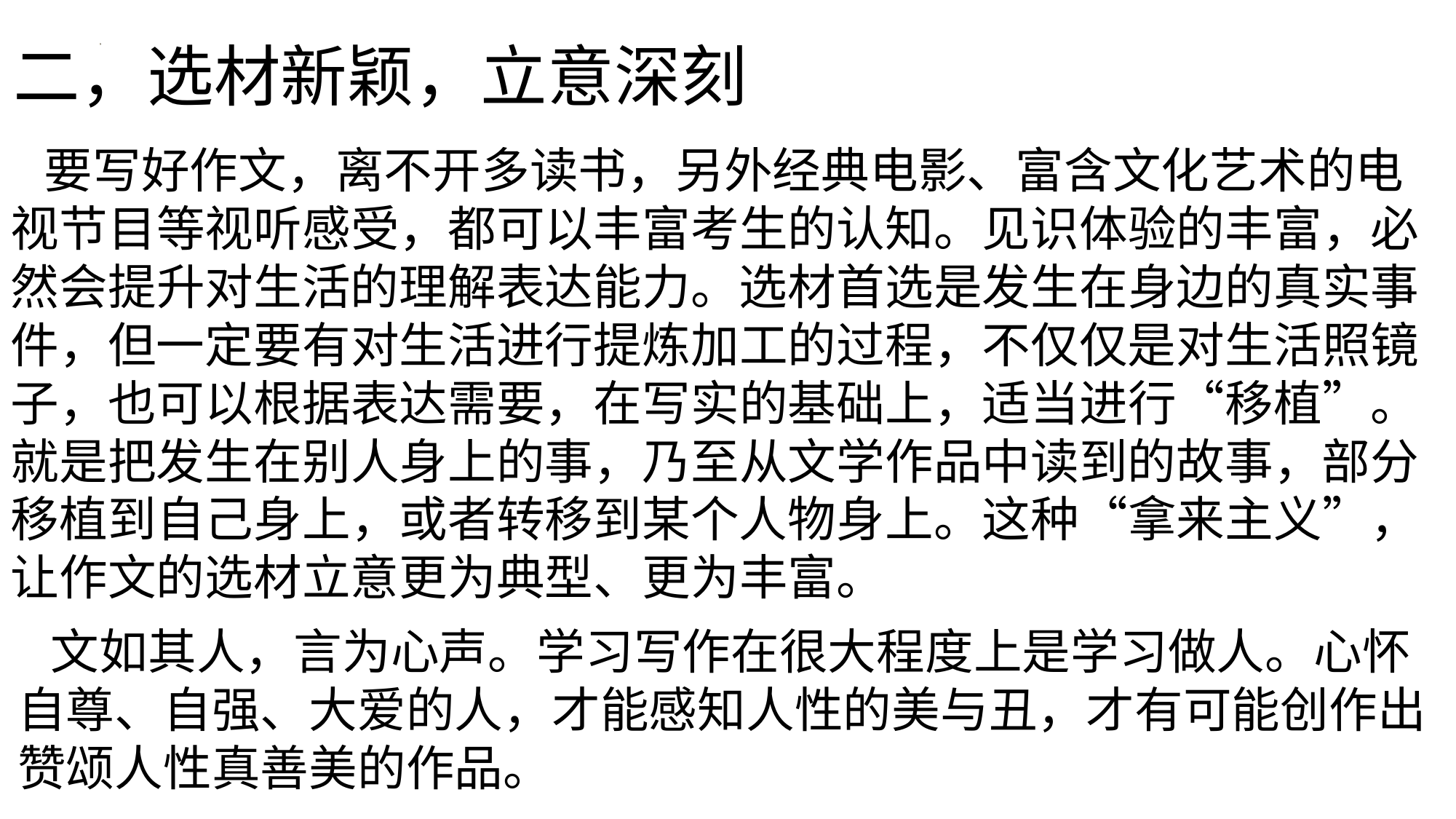

# 二，选材新颖，立意深刻
  要写好作文，离不开多读书，另外经典电影、富含文化艺术的电视节目等视听感受，都可以丰富考生的认知。见识体验的丰富，必然会提升对生活的理解表达能力。选材首选是发生在身边的真实事件，但一定要有对生活进行提炼加工的过程，不仅仅是对生活照镜子，也可以根据表达需要，在写实的基础上，适当进行“移植”。就是把发生在别人身上的事，乃至从文学作品中读到的故事，部分移植到自己身上，或者转移到某个人物身上。这种“拿来主义”，让作文的选材立意更为典型、更为丰富。
  文如其人，言为心声。学习写作在很大程度上是学习做人。心怀自尊、自强、大爱的人，才能感知人性的美与丑，才有可能创作出赞颂人性真善美的作品。